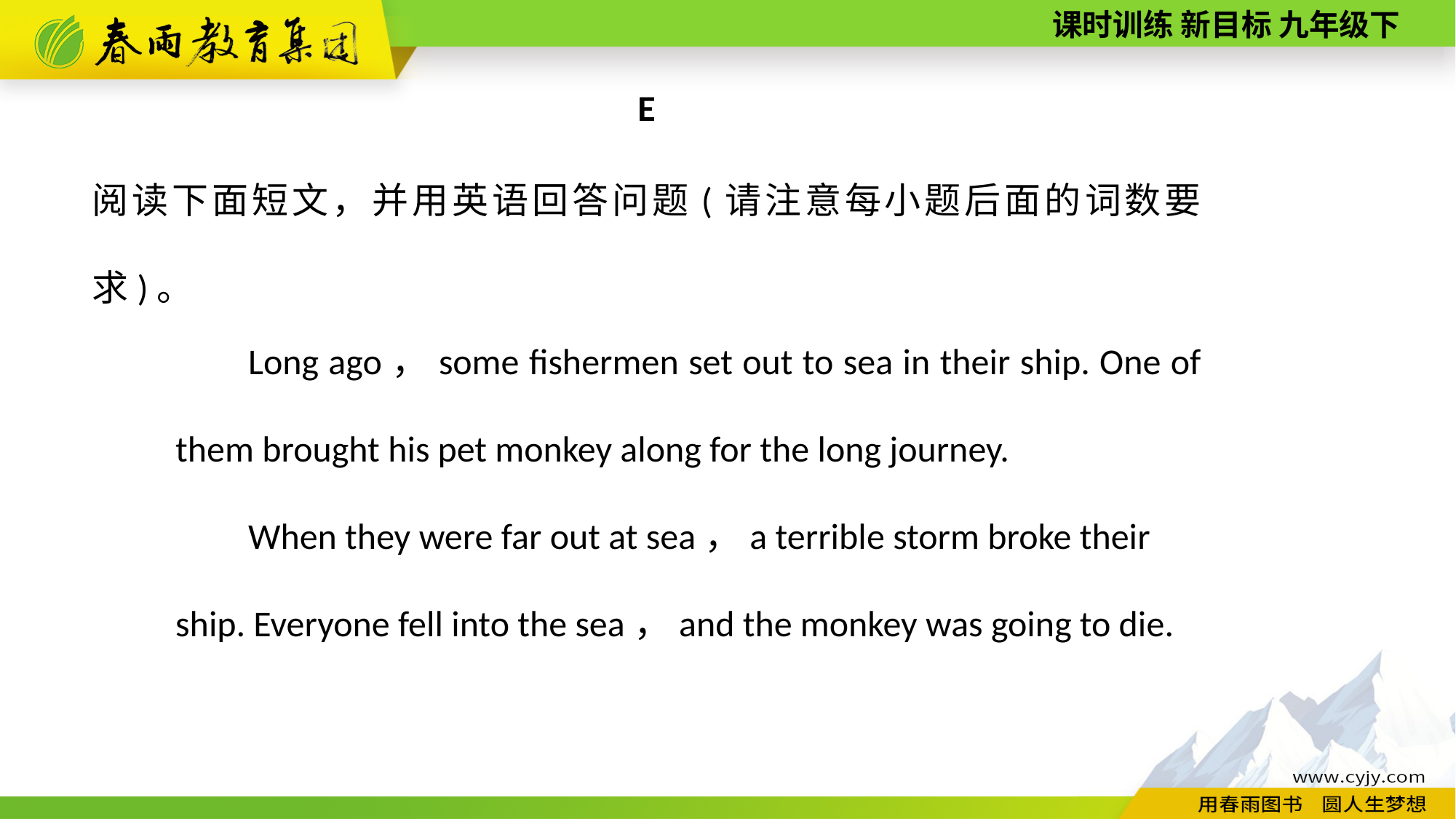

E
阅读下面短文，并用英语回答问题(请注意每小题后面的词数要求)。
Long ago，some fishermen set out to sea in their ship. One of them brought his pet monkey along for the long journey.
When they were far out at sea，a terrible storm broke their ship. Everyone fell into the sea，and the monkey was going to die.